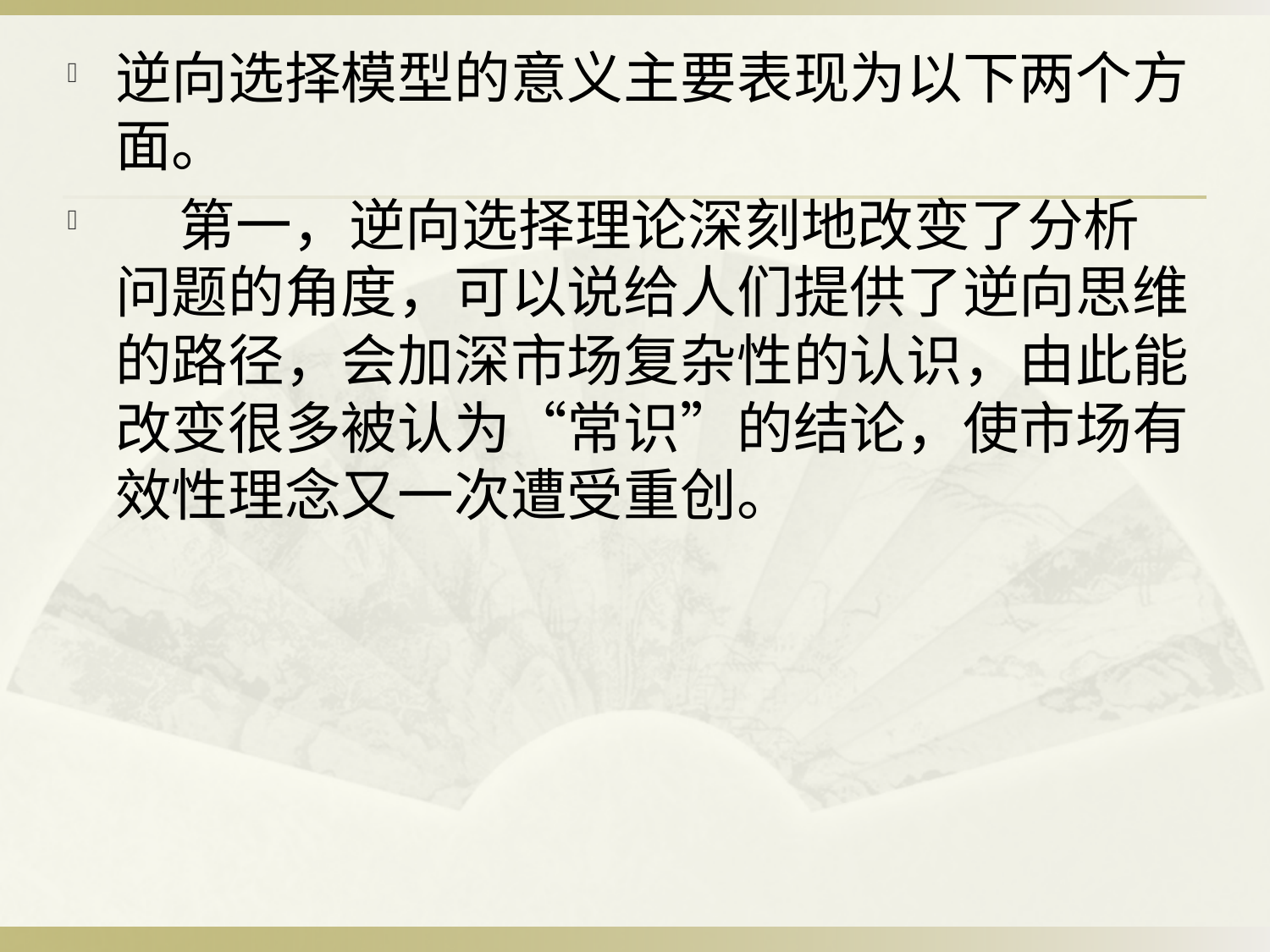

逆向选择模型的意义主要表现为以下两个方面。
    第一，逆向选择理论深刻地改变了分析问题的角度，可以说给人们提供了逆向思维的路径，会加深市场复杂性的认识，由此能改变很多被认为“常识”的结论，使市场有效性理念又一次遭受重创。